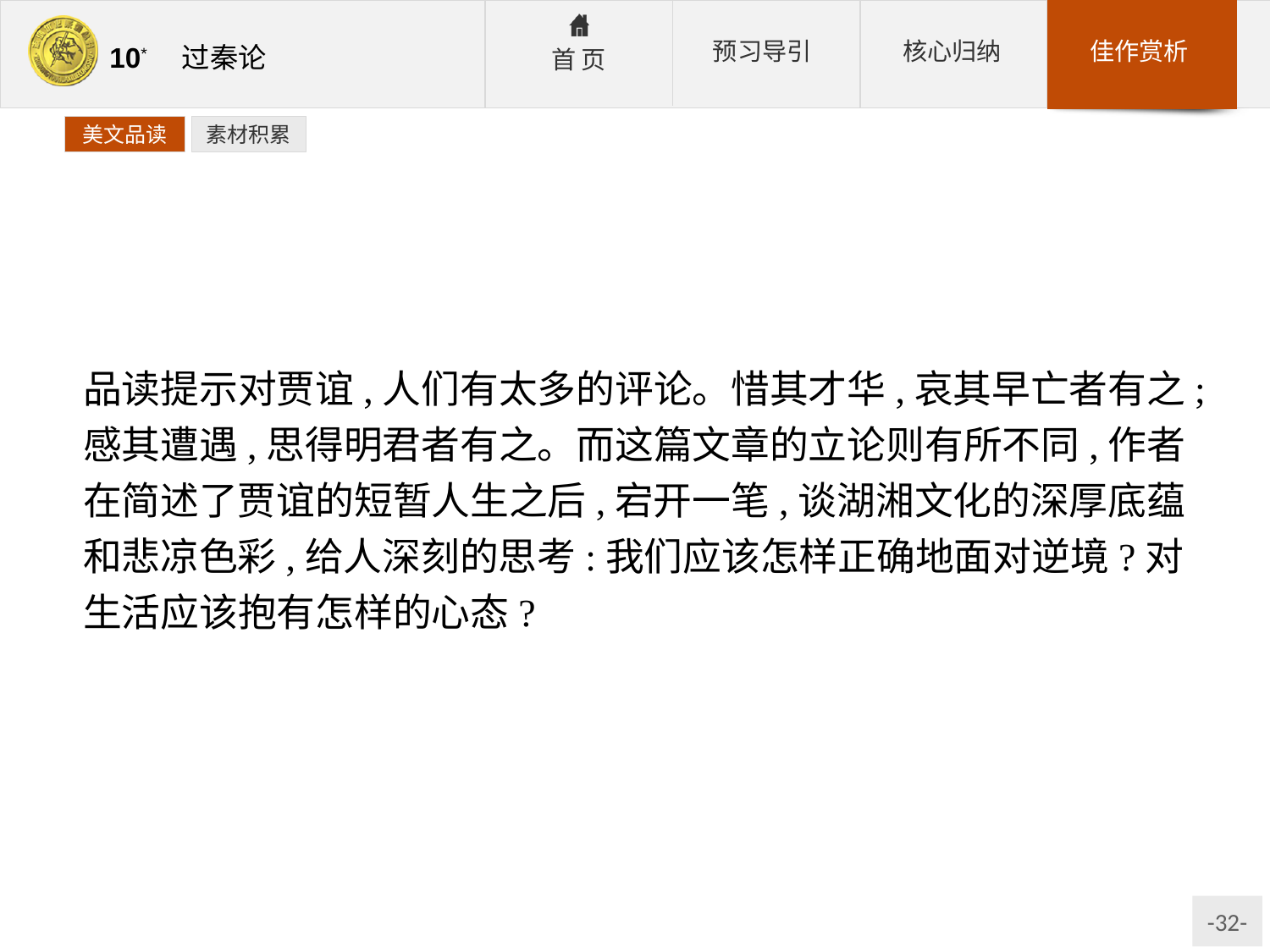

美文品读
素材积累
品读提示对贾谊,人们有太多的评论。惜其才华,哀其早亡者有之;感其遭遇,思得明君者有之。而这篇文章的立论则有所不同,作者在简述了贾谊的短暂人生之后,宕开一笔,谈湖湘文化的深厚底蕴和悲凉色彩,给人深刻的思考:我们应该怎样正确地面对逆境?对生活应该抱有怎样的心态?